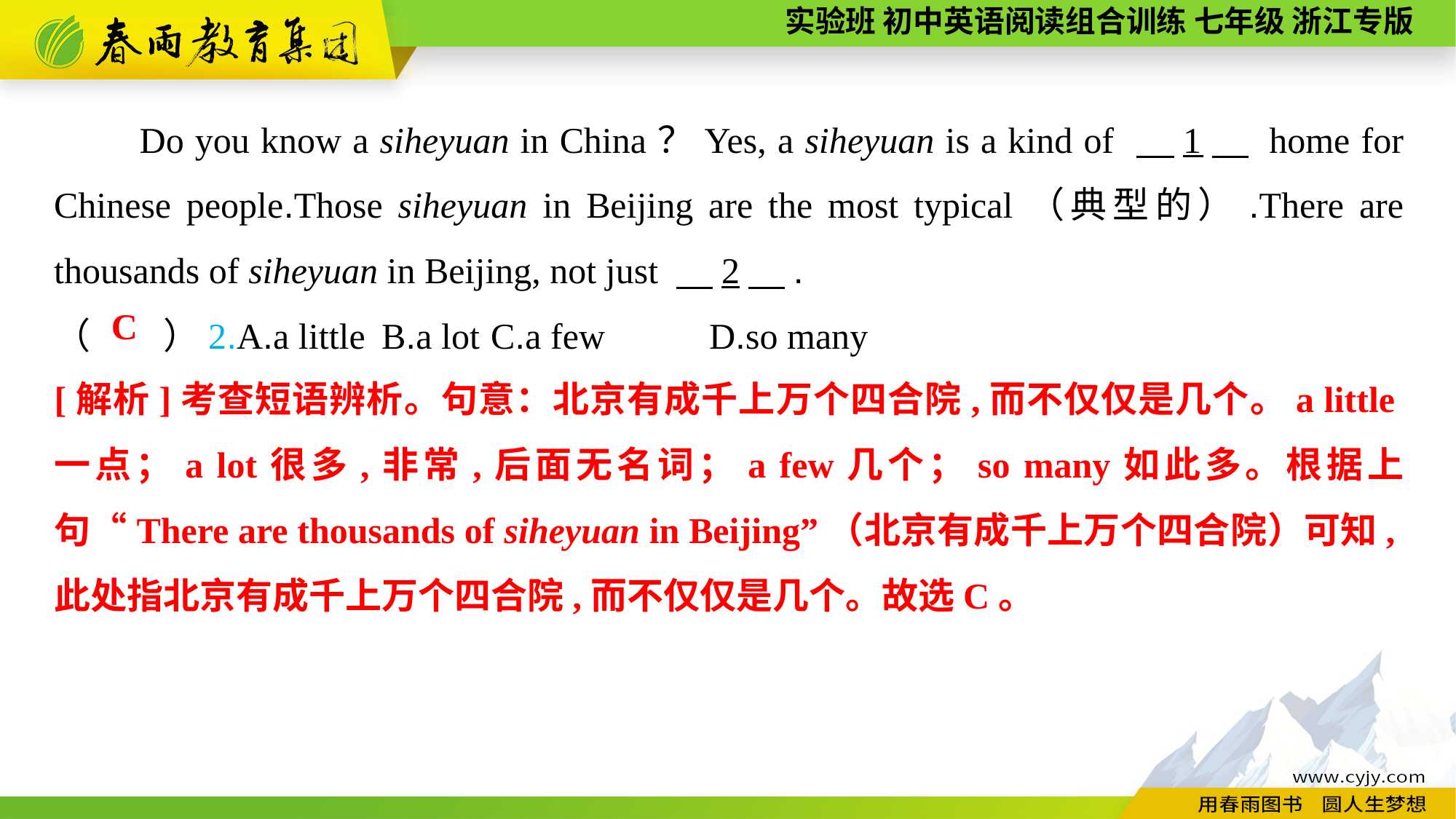

Do you know a siheyuan in China？Yes, a siheyuan is a kind of 　1　 home for Chinese people.Those siheyuan in Beijing are the most typical（典型的）.There are thousands of siheyuan in Beijing, not just 　2　.
（　　）2.A.a little	B.a lot	C.a few	D.so many
C
[解析]考查短语辨析。句意：北京有成千上万个四合院,而不仅仅是几个。a little一点；a lot很多,非常,后面无名词；a few几个；so many如此多。根据上句“There are thousands of siheyuan in Beijing”（北京有成千上万个四合院）可知,此处指北京有成千上万个四合院,而不仅仅是几个。故选C。